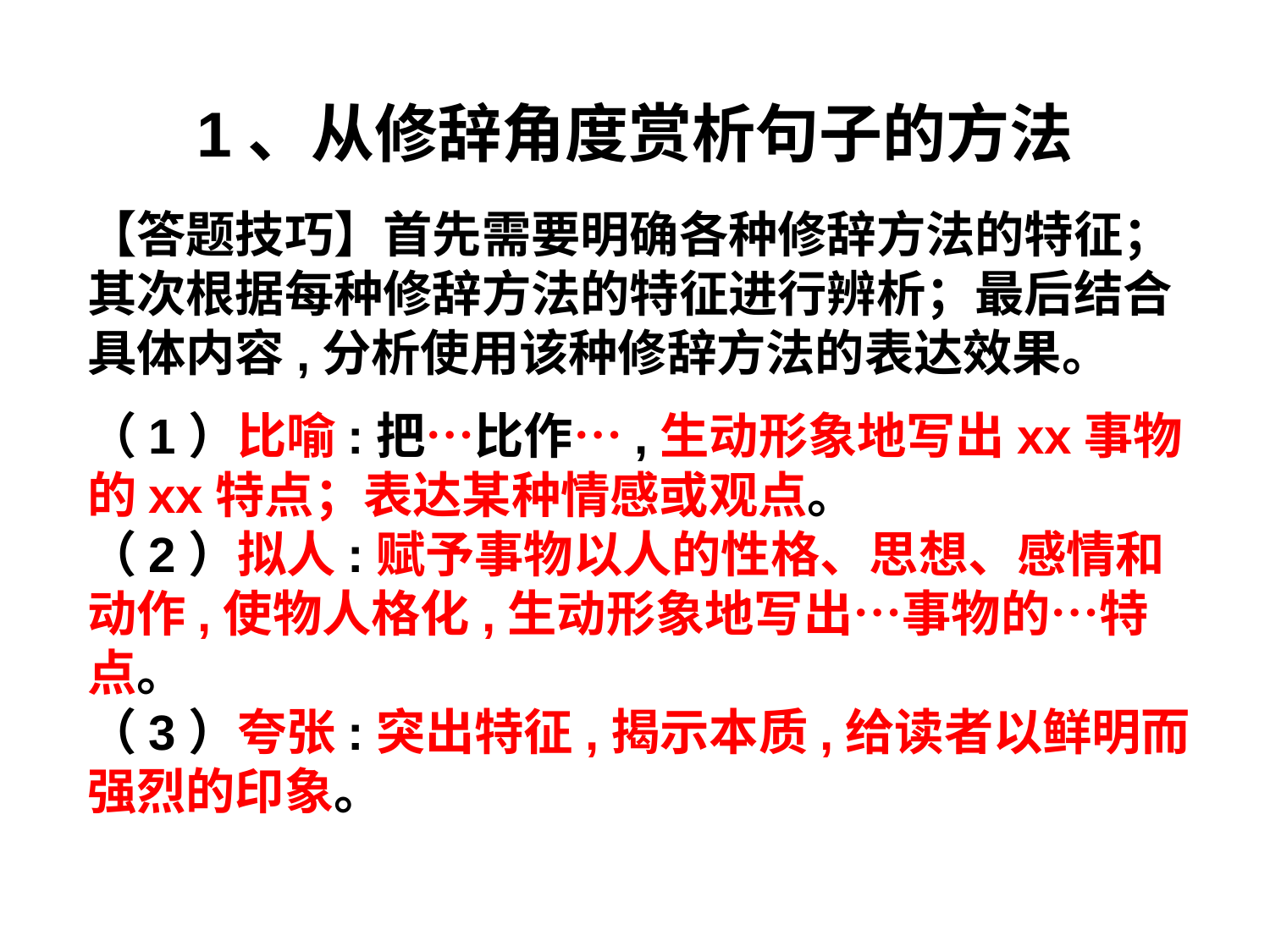

# 1、从修辞角度赏析句子的方法
【答题技巧】首先需要明确各种修辞方法的特征；其次根据每种修辞方法的特征进行辨析；最后结合具体内容,分析使用该种修辞方法的表达效果。
（1）比喻:把…比作…,生动形象地写出xx事物的xx特点；表达某种情感或观点。
（2）拟人:赋予事物以人的性格、思想、感情和动作,使物人格化,生动形象地写出…事物的…特点。
（3）夸张:突出特征,揭示本质,给读者以鲜明而强烈的印象。